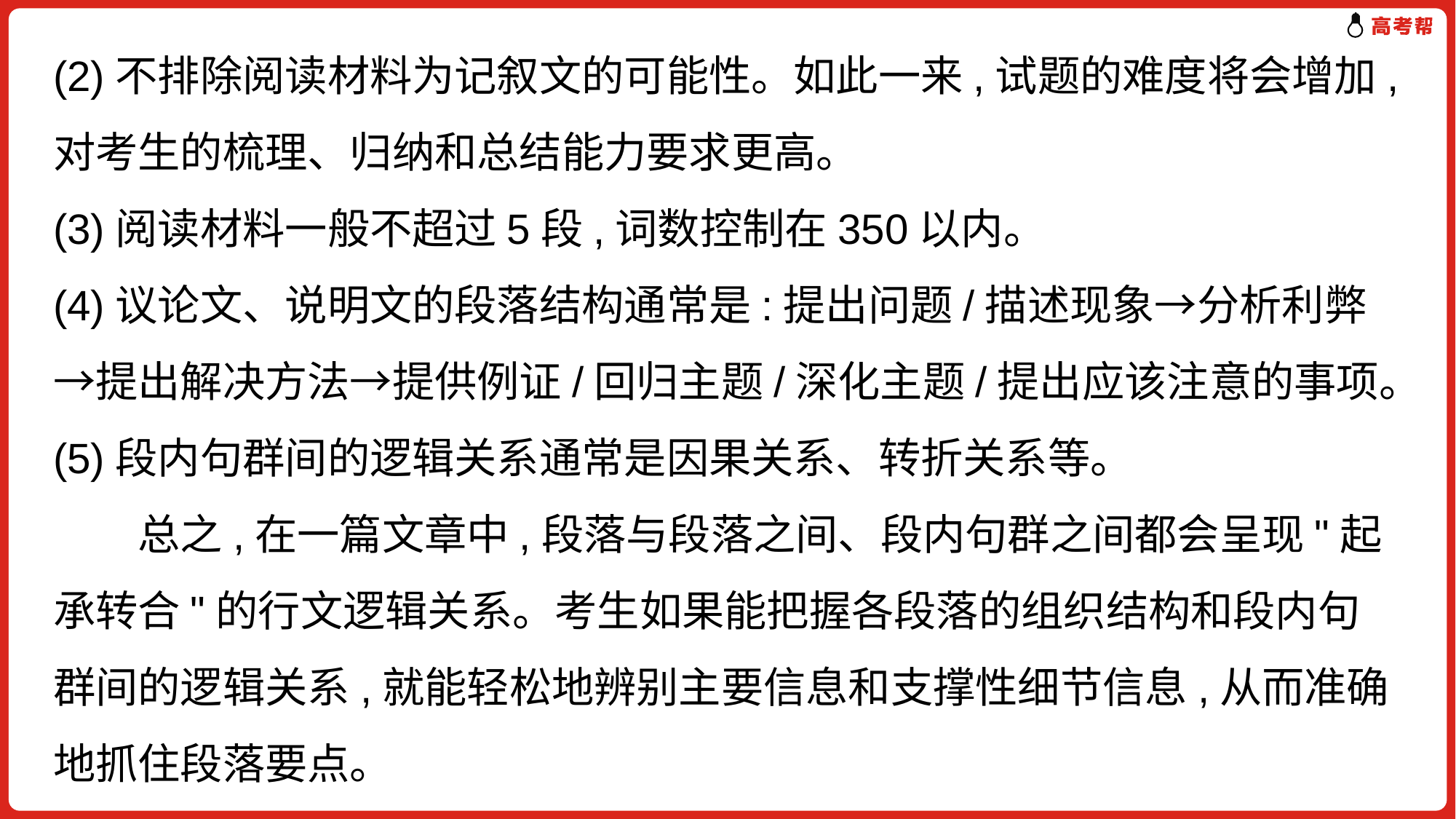

(2)不排除阅读材料为记叙文的可能性。如此一来,试题的难度将会增加,对考生的梳理、归纳和总结能力要求更高。
(3)阅读材料一般不超过5段,词数控制在350以内。
(4)议论文、说明文的段落结构通常是:提出问题/描述现象→分析利弊→提出解决方法→提供例证/回归主题/深化主题/提出应该注意的事项。
(5)段内句群间的逻辑关系通常是因果关系、转折关系等。
　　总之,在一篇文章中,段落与段落之间、段内句群之间都会呈现"起承转合"的行文逻辑关系。考生如果能把握各段落的组织结构和段内句群间的逻辑关系,就能轻松地辨别主要信息和支撑性细节信息,从而准确地抓住段落要点。